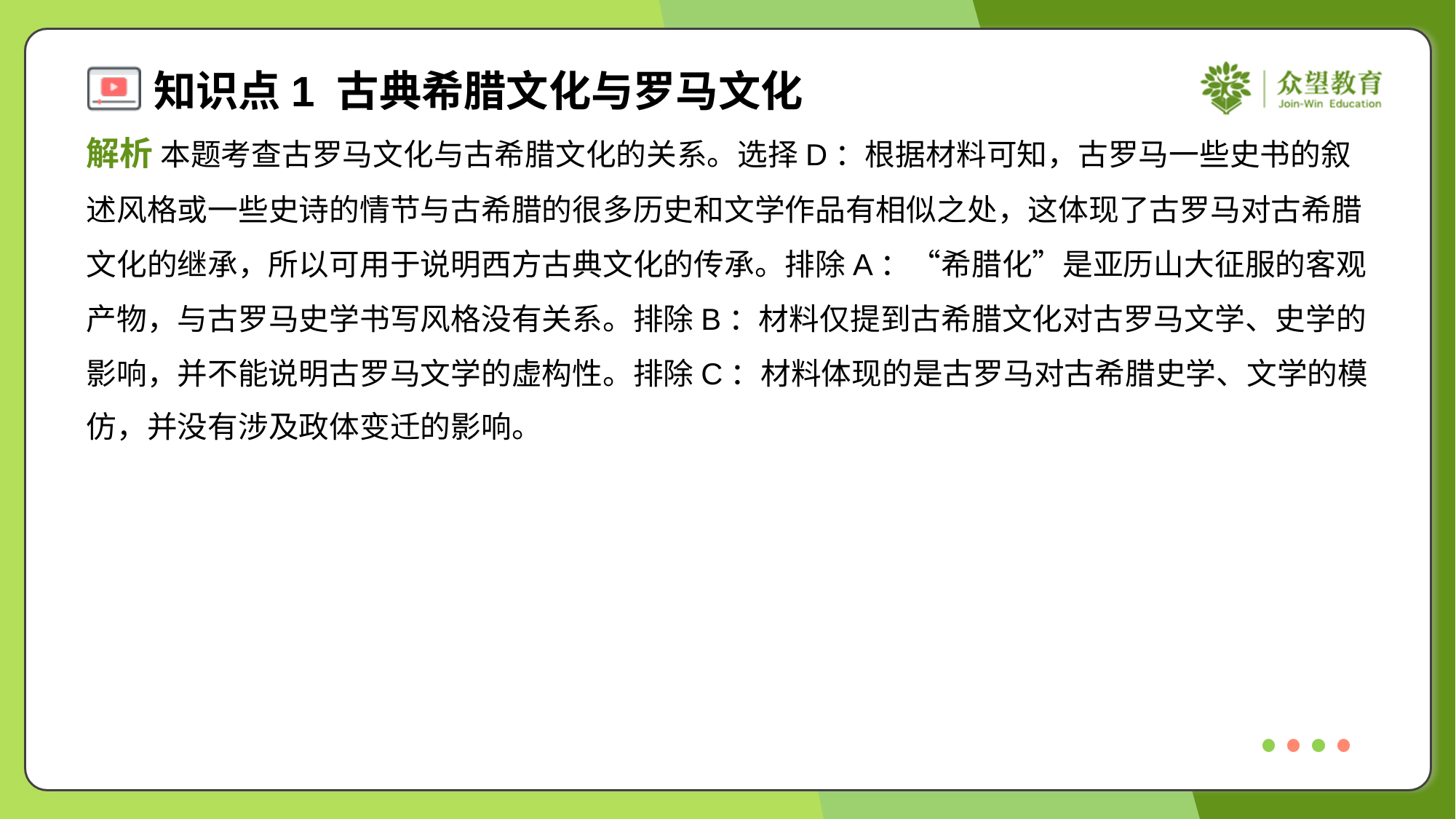

解析 本题考查古罗马文化与古希腊文化的关系。选择D：根据材料可知，古罗马一些史书的叙
述风格或一些史诗的情节与古希腊的很多历史和文学作品有相似之处，这体现了古罗马对古希腊
文化的继承，所以可用于说明西方古典文化的传承。排除A：“希腊化”是亚历山大征服的客观
产物，与古罗马史学书写风格没有关系。排除B：材料仅提到古希腊文化对古罗马文学、史学的
影响，并不能说明古罗马文学的虚构性。排除C：材料体现的是古罗马对古希腊史学、文学的模
仿，并没有涉及政体变迁的影响。